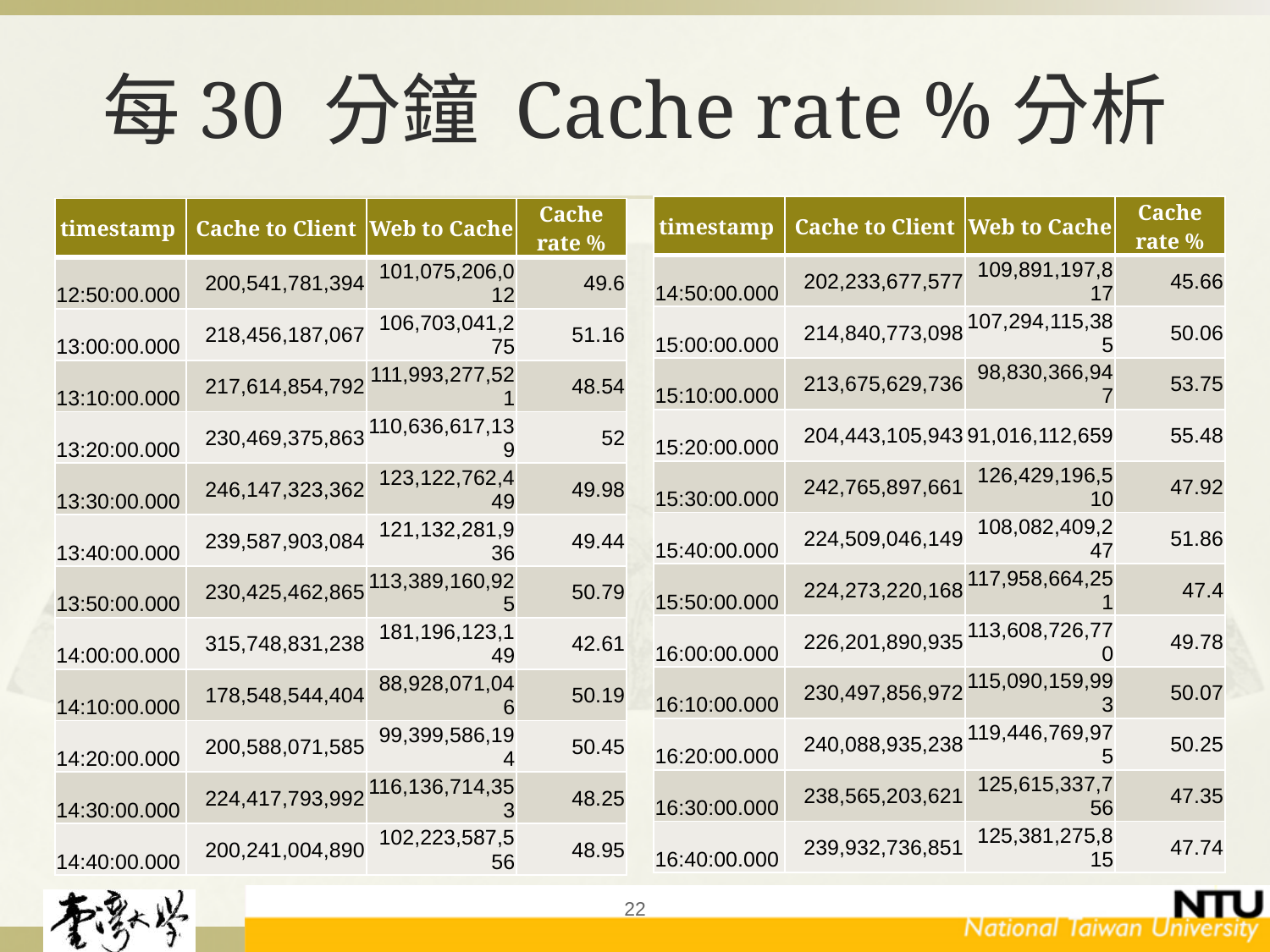

# 每30 分鐘 Cache rate %分析
| timestamp | Cache to Client | Web to Cache | Cache rate % |
| --- | --- | --- | --- |
| 14:50:00.000 | 202,233,677,577 | 109,891,197,817 | 45.66 |
| 15:00:00.000 | 214,840,773,098 | 107,294,115,385 | 50.06 |
| 15:10:00.000 | 213,675,629,736 | 98,830,366,947 | 53.75 |
| 15:20:00.000 | 204,443,105,943 | 91,016,112,659 | 55.48 |
| 15:30:00.000 | 242,765,897,661 | 126,429,196,510 | 47.92 |
| 15:40:00.000 | 224,509,046,149 | 108,082,409,247 | 51.86 |
| 15:50:00.000 | 224,273,220,168 | 117,958,664,251 | 47.4 |
| 16:00:00.000 | 226,201,890,935 | 113,608,726,770 | 49.78 |
| 16:10:00.000 | 230,497,856,972 | 115,090,159,993 | 50.07 |
| 16:20:00.000 | 240,088,935,238 | 119,446,769,975 | 50.25 |
| 16:30:00.000 | 238,565,203,621 | 125,615,337,756 | 47.35 |
| 16:40:00.000 | 239,932,736,851 | 125,381,275,815 | 47.74 |

| timestamp | Cache to Client | Web to Cache | Cache rate % |
| --- | --- | --- | --- |
| 12:50:00.000 | 200,541,781,394 | 101,075,206,012 | 49.6 |
| 13:00:00.000 | 218,456,187,067 | 106,703,041,275 | 51.16 |
| 13:10:00.000 | 217,614,854,792 | 111,993,277,521 | 48.54 |
| 13:20:00.000 | 230,469,375,863 | 110,636,617,139 | 52 |
| 13:30:00.000 | 246,147,323,362 | 123,122,762,449 | 49.98 |
| 13:40:00.000 | 239,587,903,084 | 121,132,281,936 | 49.44 |
| 13:50:00.000 | 230,425,462,865 | 113,389,160,925 | 50.79 |
| 14:00:00.000 | 315,748,831,238 | 181,196,123,149 | 42.61 |
| 14:10:00.000 | 178,548,544,404 | 88,928,071,046 | 50.19 |
| 14:20:00.000 | 200,588,071,585 | 99,399,586,194 | 50.45 |
| 14:30:00.000 | 224,417,793,992 | 116,136,714,353 | 48.25 |
| 14:40:00.000 | 200,241,004,890 | 102,223,587,556 | 48.95 |
22